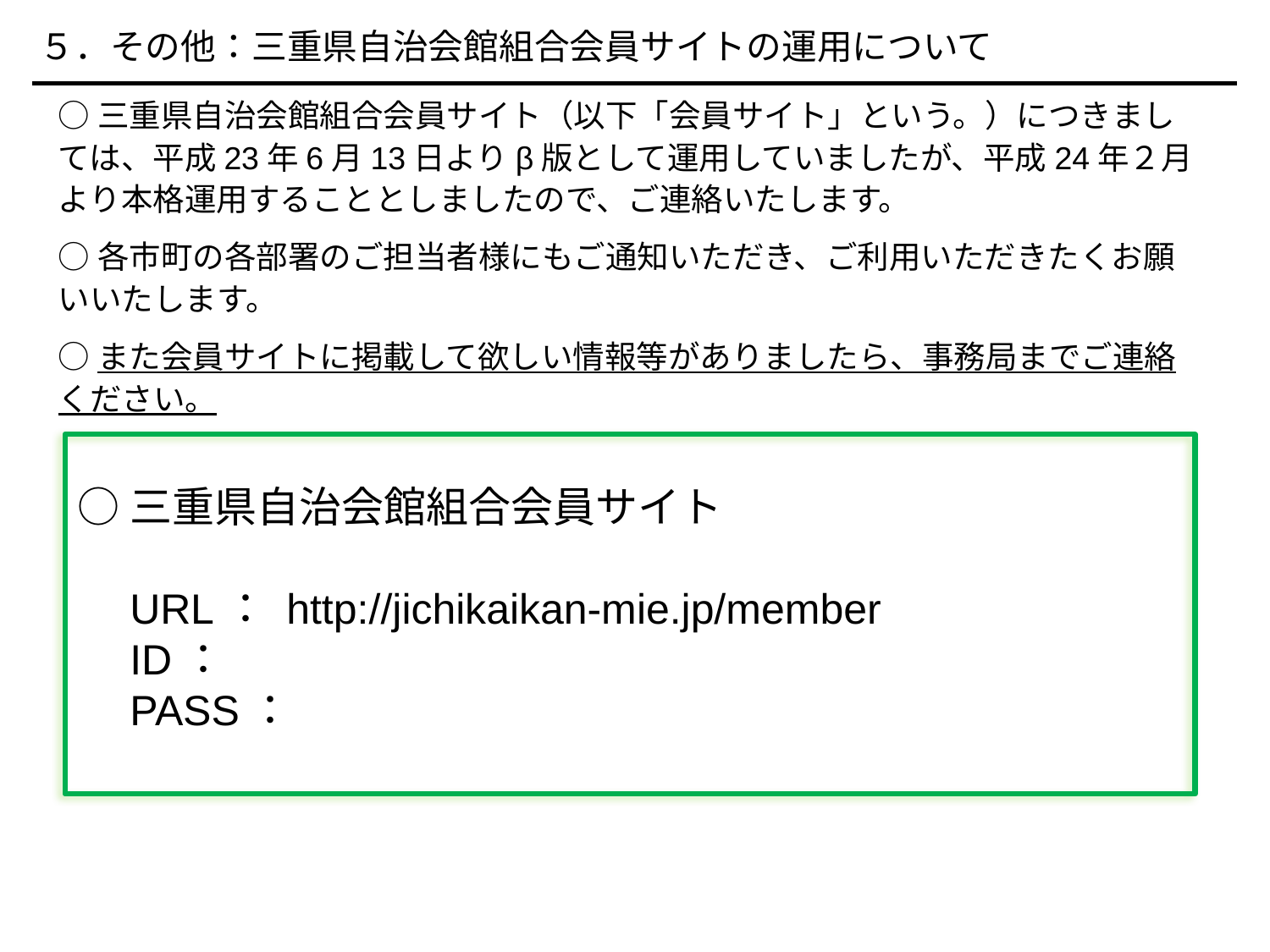

５．その他：三重県自治会館組合会員サイトの運用について
○三重県自治会館組合会員サイト（以下「会員サイト」という。）につきましては、平成23年6月13日よりβ版として運用していましたが、平成24年２月より本格運用することとしましたので、ご連絡いたします。
○各市町の各部署のご担当者様にもご通知いただき、ご利用いただきたくお願いいたします。
○また会員サイトに掲載して欲しい情報等がありましたら、事務局までご連絡ください。

○三重県自治会館組合会員サイト

　URL： http://jichikaikan-mie.jp/member
　ID：
　PASS：